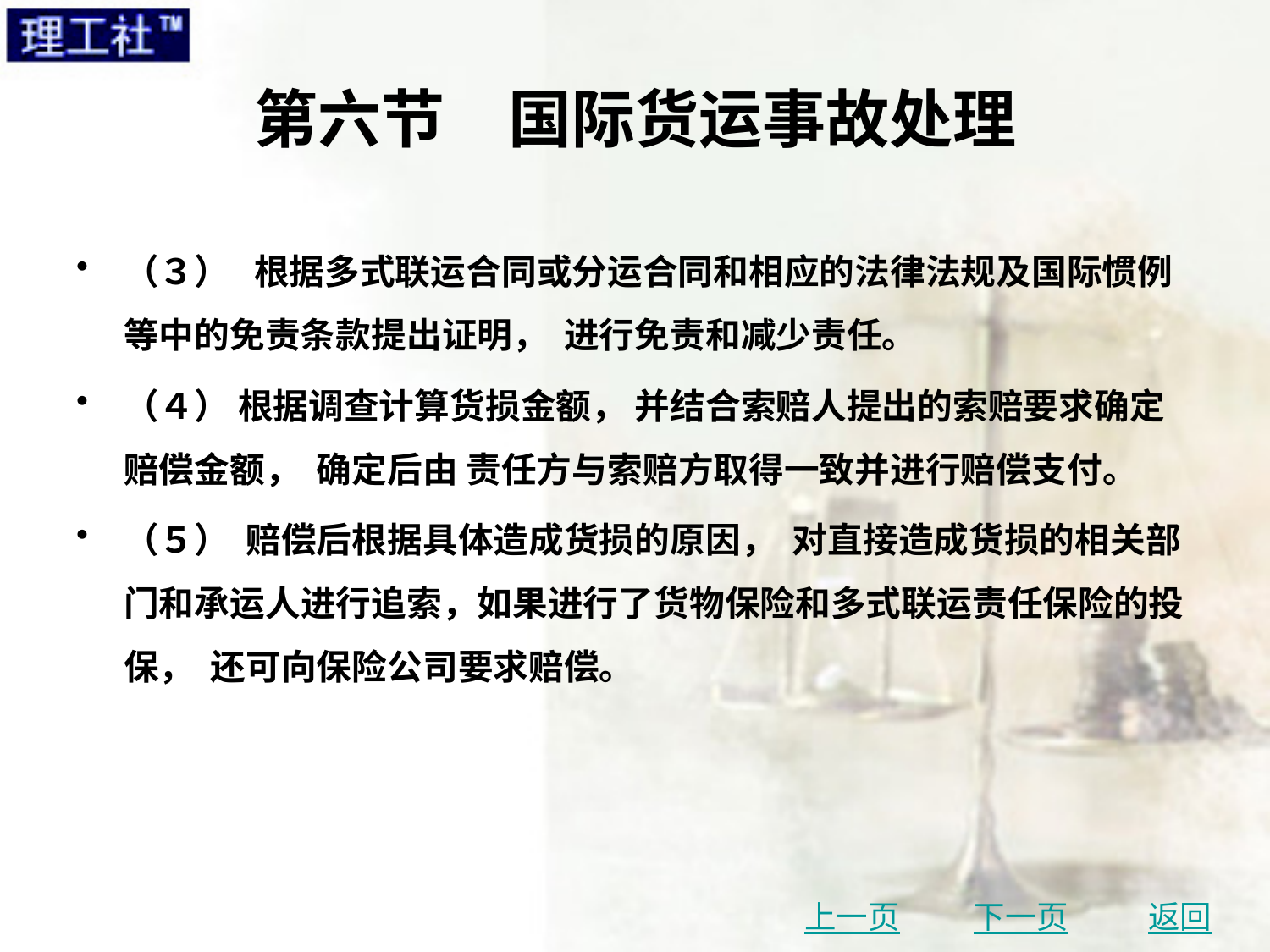

# 第六节　国际货运事故处理
（３）   根据多式联运合同或分运合同和相应的法律法规及国际惯例等中的免责条款提出证明，  进行免责和减少责任。
（４） 根据调查计算货损金额， 并结合索赔人提出的索赔要求确定赔偿金额，  确定后由 责任方与索赔方取得一致并进行赔偿支付。
（５）  赔偿后根据具体造成货损的原因，  对直接造成货损的相关部门和承运人进行追索，如果进行了货物保险和多式联运责任保险的投保，  还可向保险公司要求赔偿。

上一页
下一页
返回